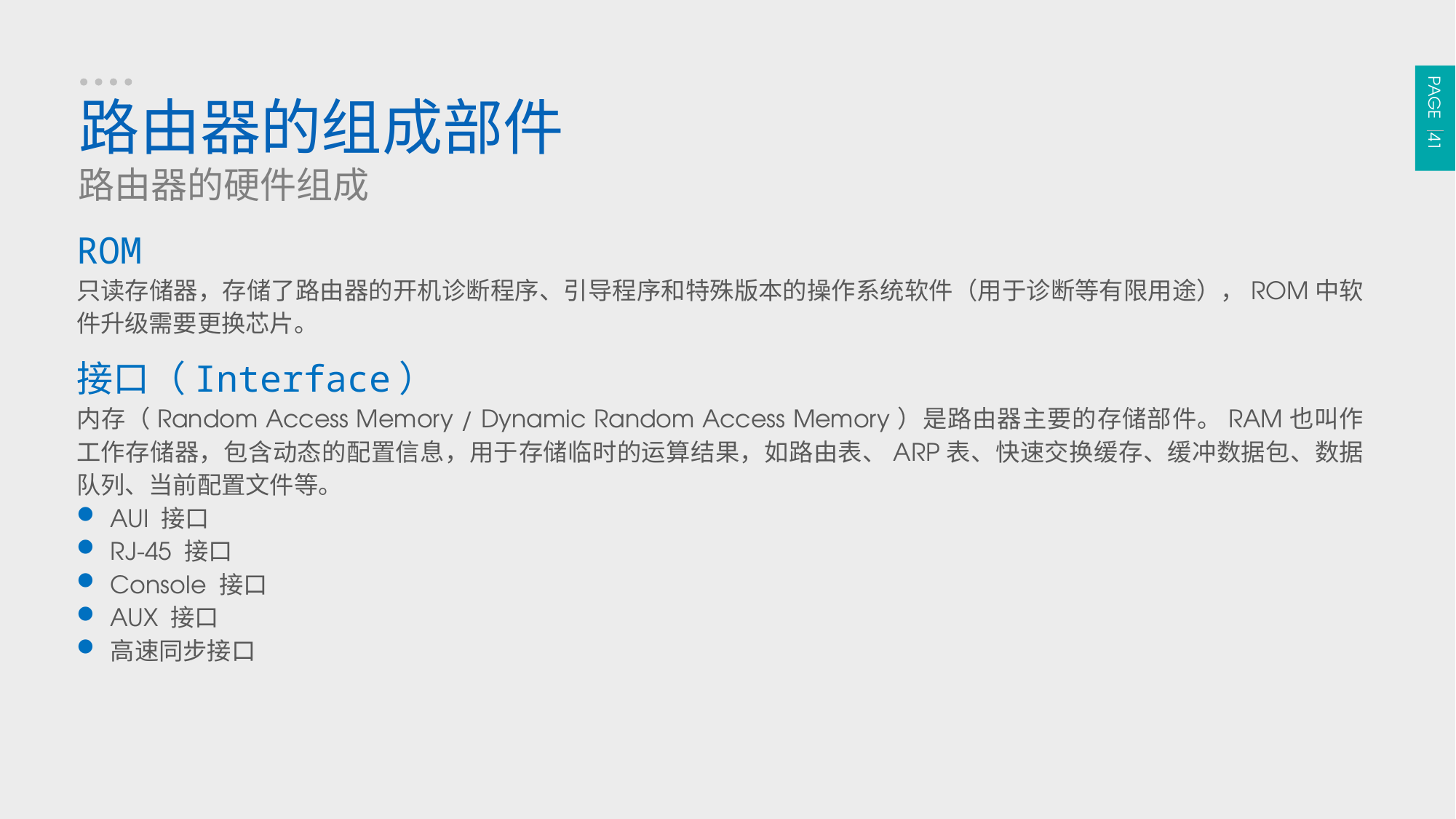

PAGE   41
路由器的组成部件
路由器的硬件组成
ROM
只读存储器，存储了路由器的开机诊断程序、引导程序和特殊版本的操作系统软件（用于诊断等有限用途），ROM中软件升级需要更换芯片。
接口（Interface）
内存（Random Access Memory / Dynamic Random Access Memory）是路由器主要的存储部件。RAM也叫作工作存储器，包含动态的配置信息，用于存储临时的运算结果，如路由表、ARP表、快速交换缓存、缓冲数据包、数据队列、当前配置文件等。
AUI 接口
RJ-45 接口
Console 接口
AUX 接口
高速同步接口